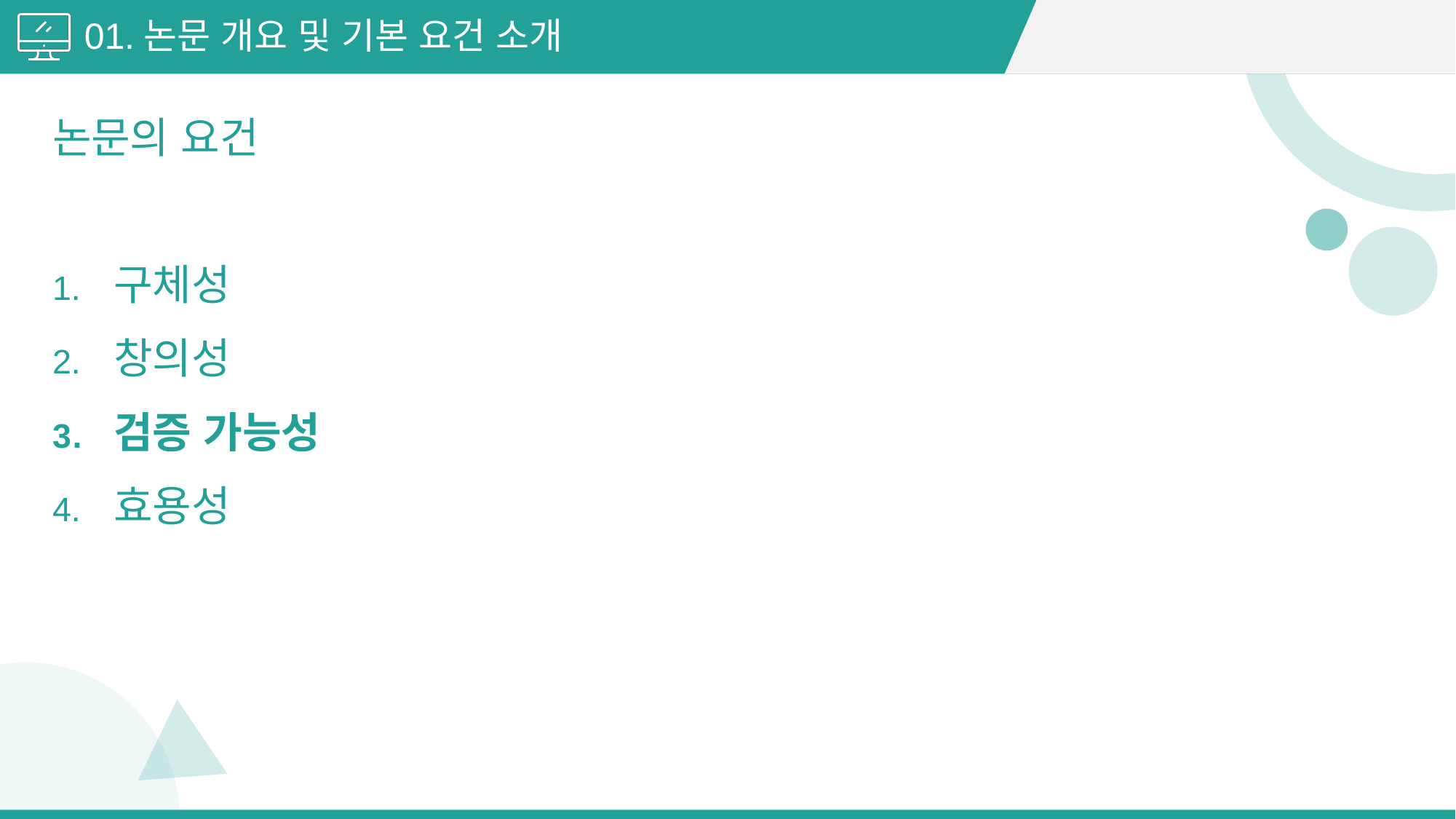

01.논문 개요 및 기본 요건 소개
논문의 요건

구체성
창의성
검증 가능성
효용성